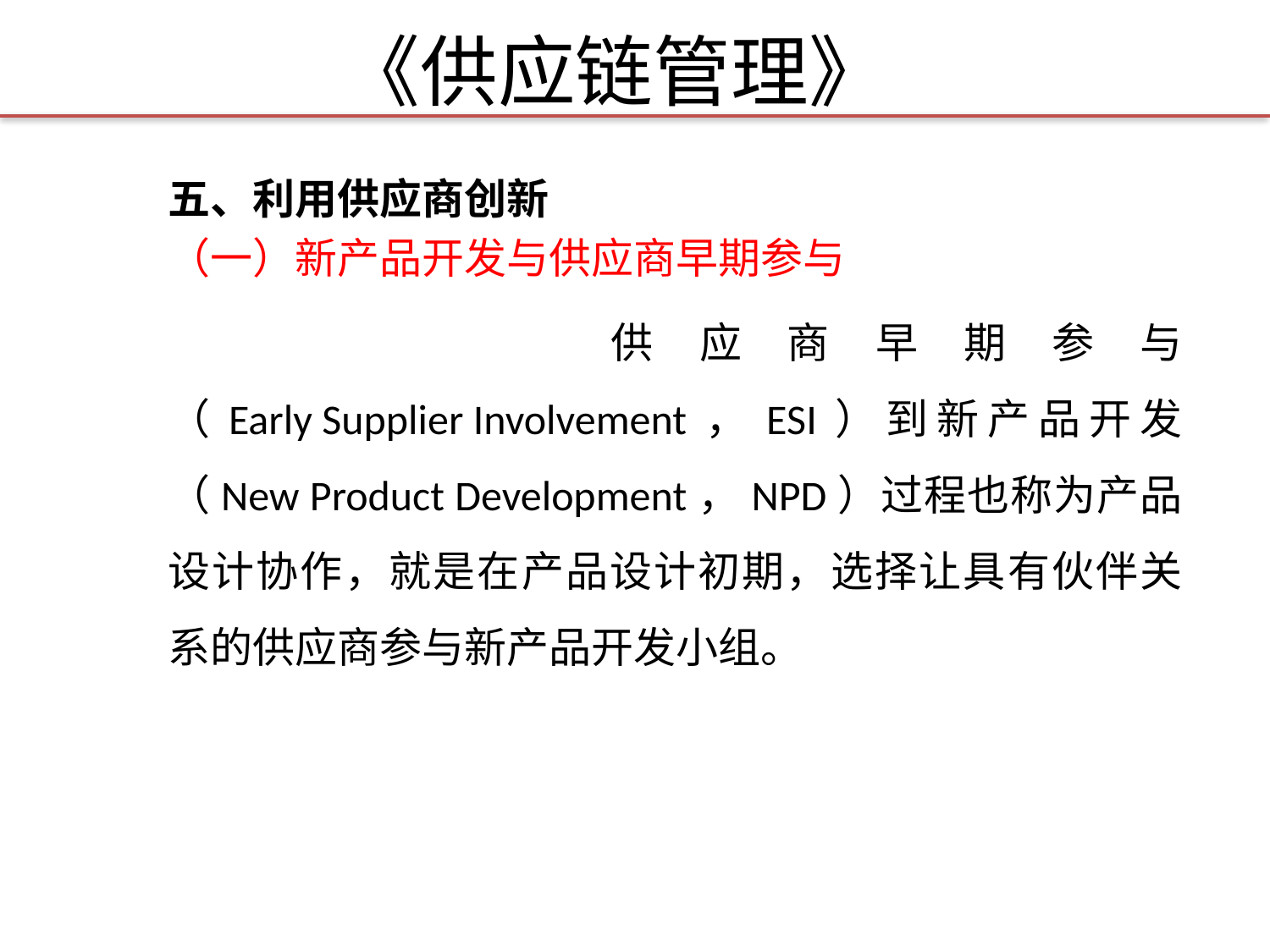

# 《供应链管理》
五、利用供应商创新
（一）新产品开发与供应商早期参与
       供应商早期参与（Early Supplier Involvement，ESI）到新产品开发（New Product Development，NPD）过程也称为产品设计协作，就是在产品设计初期，选择让具有伙伴关系的供应商参与新产品开发小组。